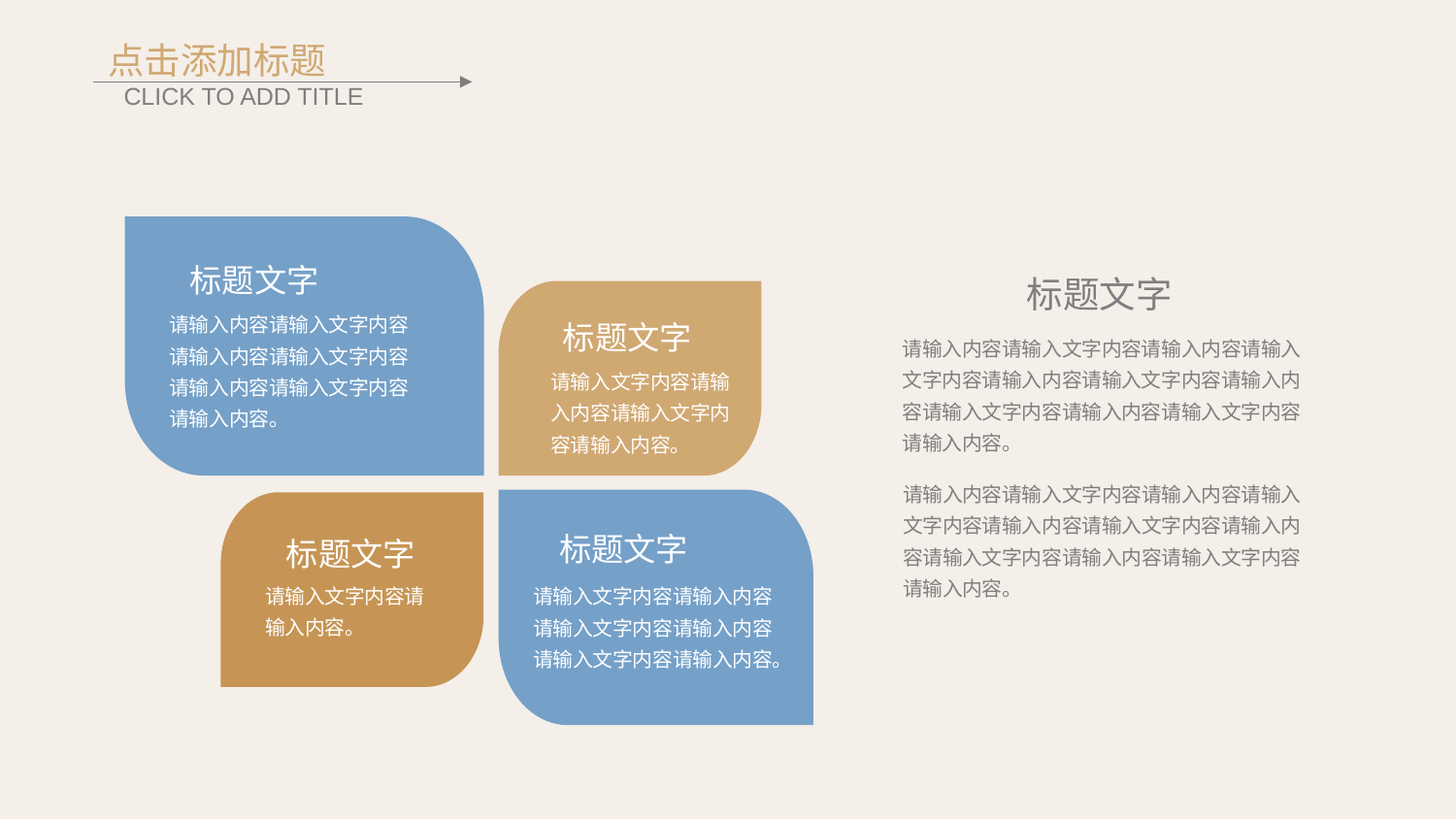

点击添加标题
CLICK TO ADD TITLE

标题文字
请输入内容请输入文字内容请输入内容请输入文字内容请输入内容请输入文字内容请输入内容。
标题文字
请输入内容请输入文字内容请输入内容请输入文字内容请输入内容请输入文字内容请输入内容请输入文字内容请输入内容请输入文字内容请输入内容。

标题文字
请输入文字内容请输入内容请输入文字内容请输入内容。
请输入内容请输入文字内容请输入内容请输入文字内容请输入内容请输入文字内容请输入内容请输入文字内容请输入内容请输入文字内容请输入内容。

标题文字
请输入文字内容请输入内容请输入文字内容请输入内容请输入文字内容请输入内容。

标题文字
请输入文字内容请输入内容。